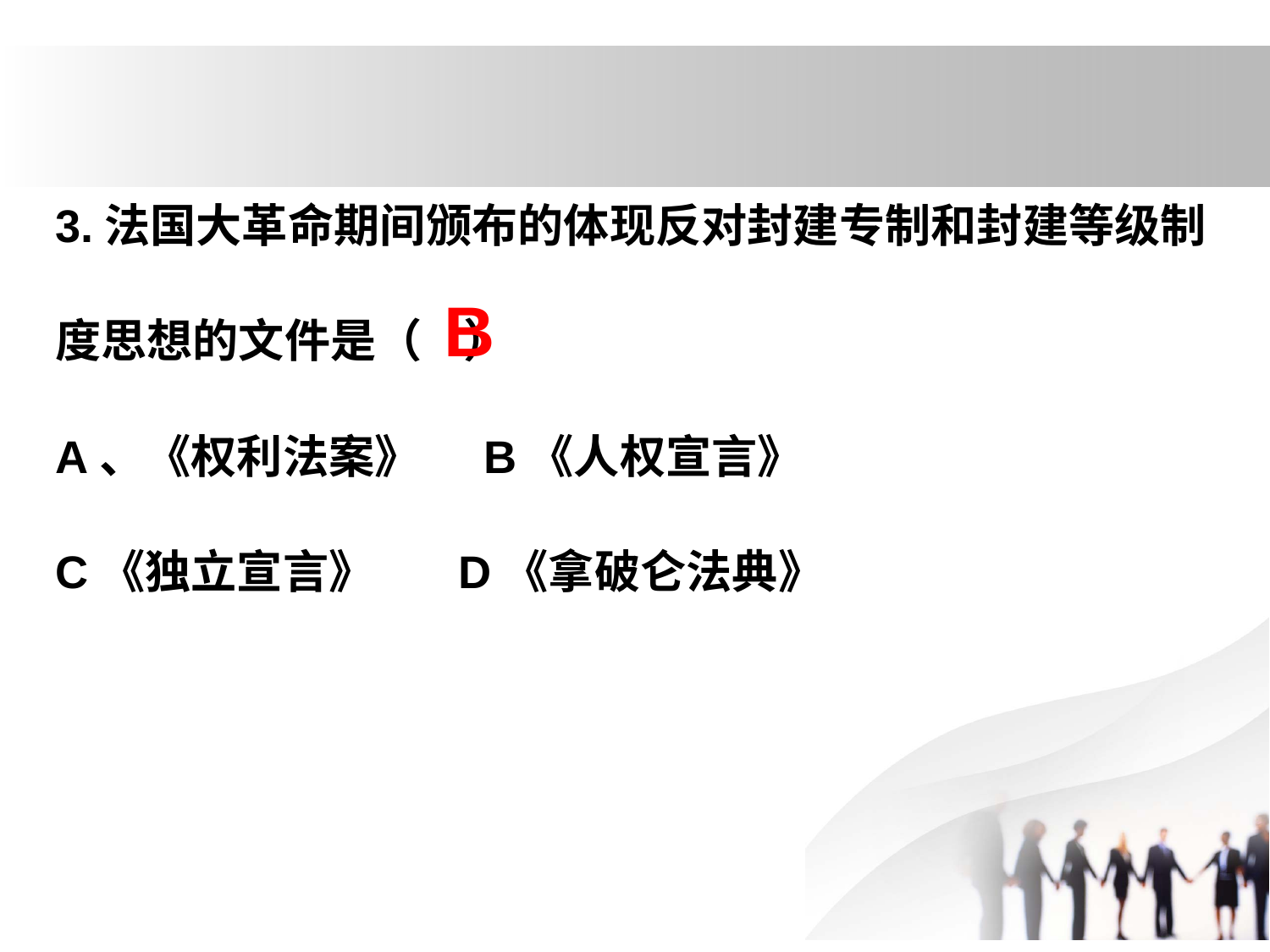

3.法国大革命期间颁布的体现反对封建专制和封建等级制度思想的文件是（    ）
A、《权利法案》     B《人权宣言》
C《独立宣言》       D《拿破仑法典》
B